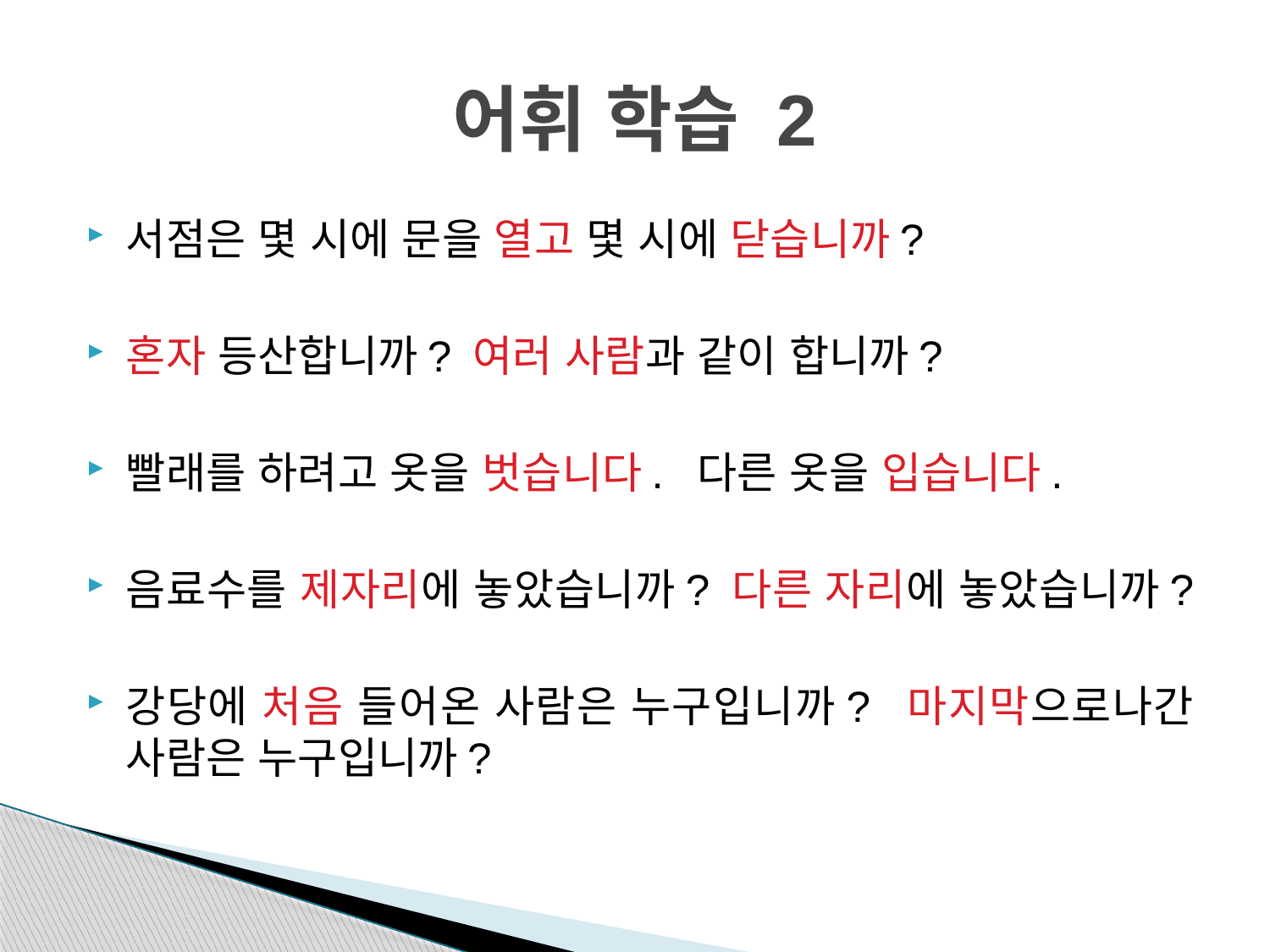

# 어휘 학습 2
서점은 몇 시에 문을 열고 몇 시에 닫습니까?

혼자 등산합니까? 여러 사람과 같이 합니까?

빨래를 하려고 옷을 벗습니다.  다른 옷을 입습니다.

음료수를 제자리에 놓았습니까? 다른 자리에 놓았습니까?

강당에 처음 들어온 사람은 누구입니까?  마지막으로나간 사람은 누구입니까?